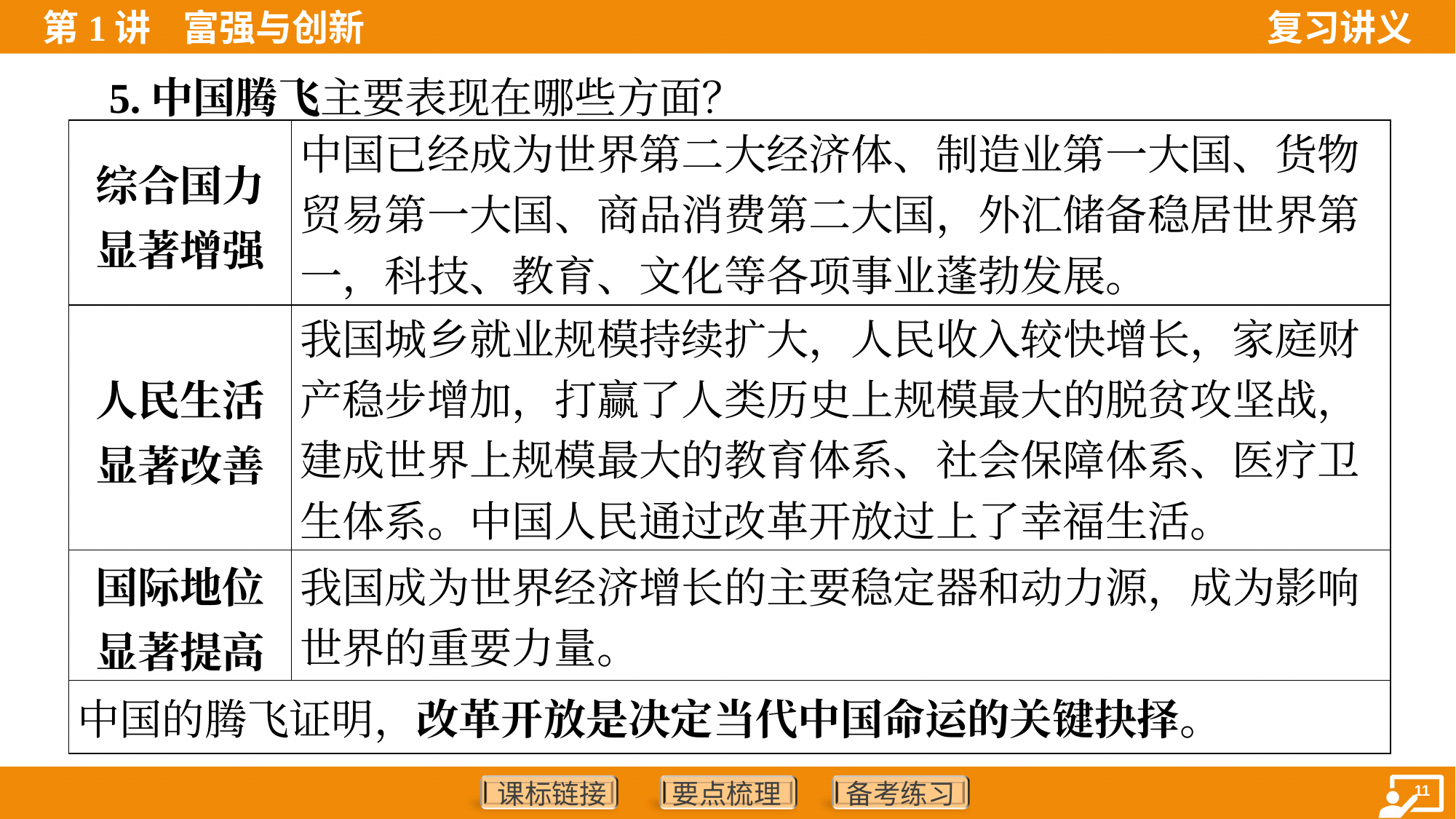

5.中国腾飞主要表现在哪些方面？
| 综合国力 显著增强 | 中国已经成为世界第二大经济体、制造业第一大国、货物 贸易第一大国、商品消费第二大国，外汇储备稳居世界第 一，科技、教育、文化等各项事业蓬勃发展。 |
| --- | --- |
| 人民生活 显著改善 | 我国城乡就业规模持续扩大，人民收入较快增长，家庭财 产稳步增加，打赢了人类历史上规模最大的脱贫攻坚战， 建成世界上规模最大的教育体系、社会保障体系、医疗卫 生体系。中国人民通过改革开放过上了幸福生活。 |
| 国际地位显著提高 | 我国成为世界经济增长的主要稳定器和动力源，成为影响 世界的重要力量。 |
| 中国的腾飞证明，改革开放是决定当代中国命运的关键抉择。 |  |